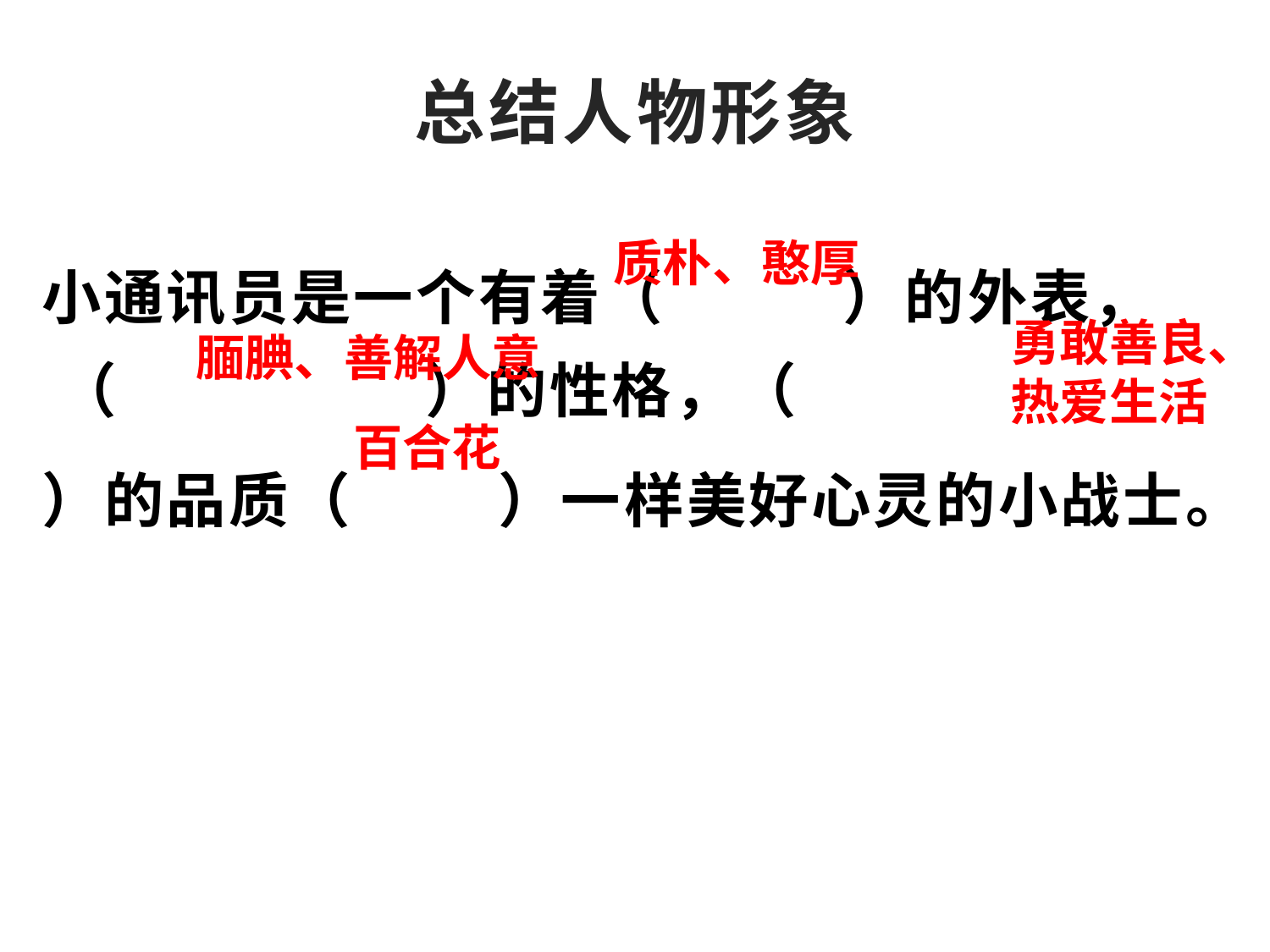

# 总结人物形象

 小通讯员是一个有着（           ）的外表，（                   ）的性格，（
 ）的品质（         ）一样美好心灵的小战士。

质朴、憨厚
勇敢善良、热爱生活
腼腆、善解人意
百合花